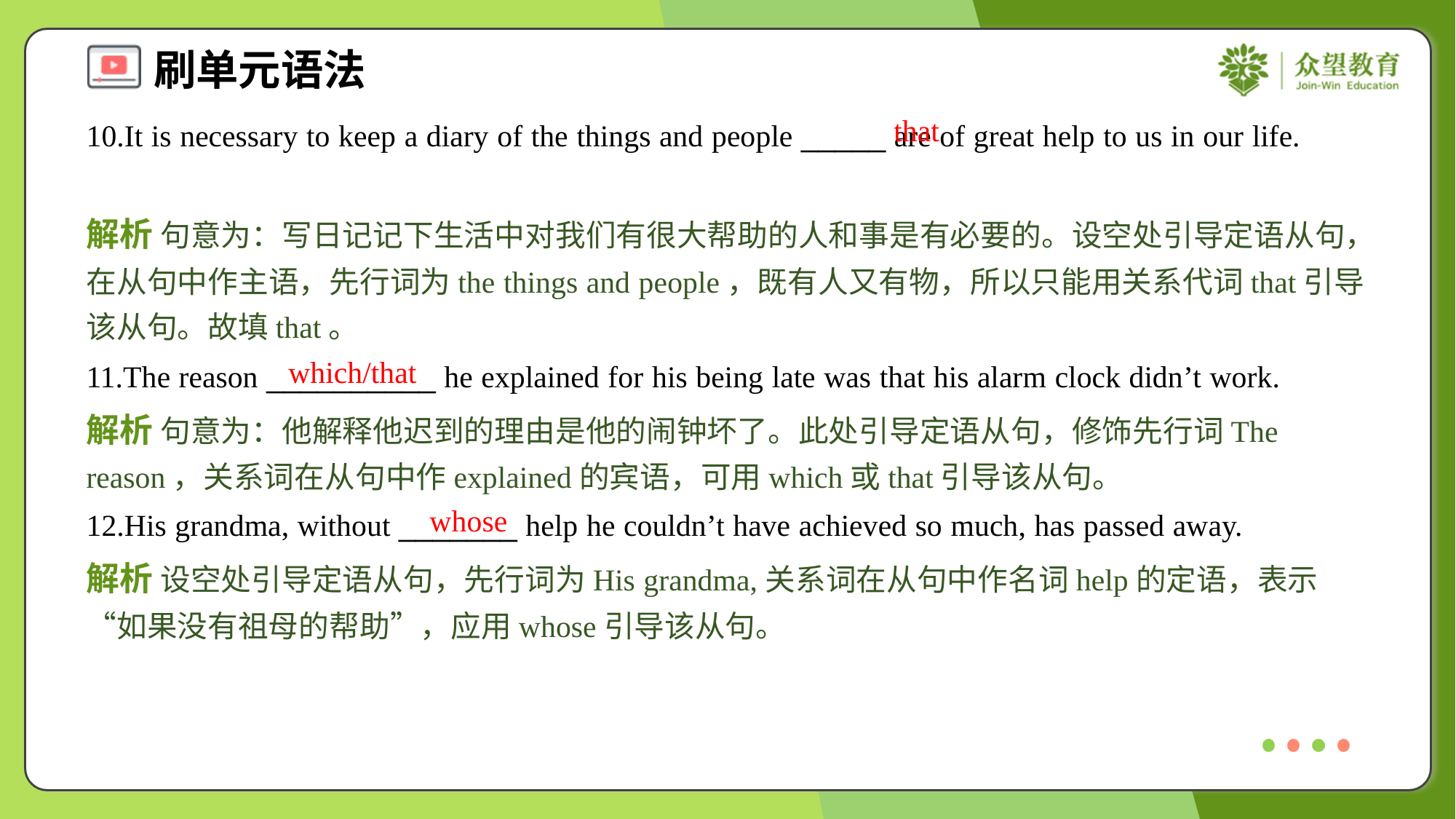

that
10.It is necessary to keep a diary of the things and people _____ are of great help to us in our life.
解析 句意为：写日记记下生活中对我们有很大帮助的人和事是有必要的。设空处引导定语从句，在从句中作主语，先行词为the things and people，既有人又有物，所以只能用关系代词that引导该从句。故填that。
which/that
11.The reason __________ he explained for his being late was that his alarm clock didn’t work.
解析 句意为：他解释他迟到的理由是他的闹钟坏了。此处引导定语从句，修饰先行词The reason，关系词在从句中作explained的宾语，可用which或that引导该从句。
whose
12.His grandma, without _______ help he couldn’t have achieved so much, has passed away.
解析 设空处引导定语从句，先行词为His grandma,关系词在从句中作名词help的定语，表示“如果没有祖母的帮助”，应用whose引导该从句。